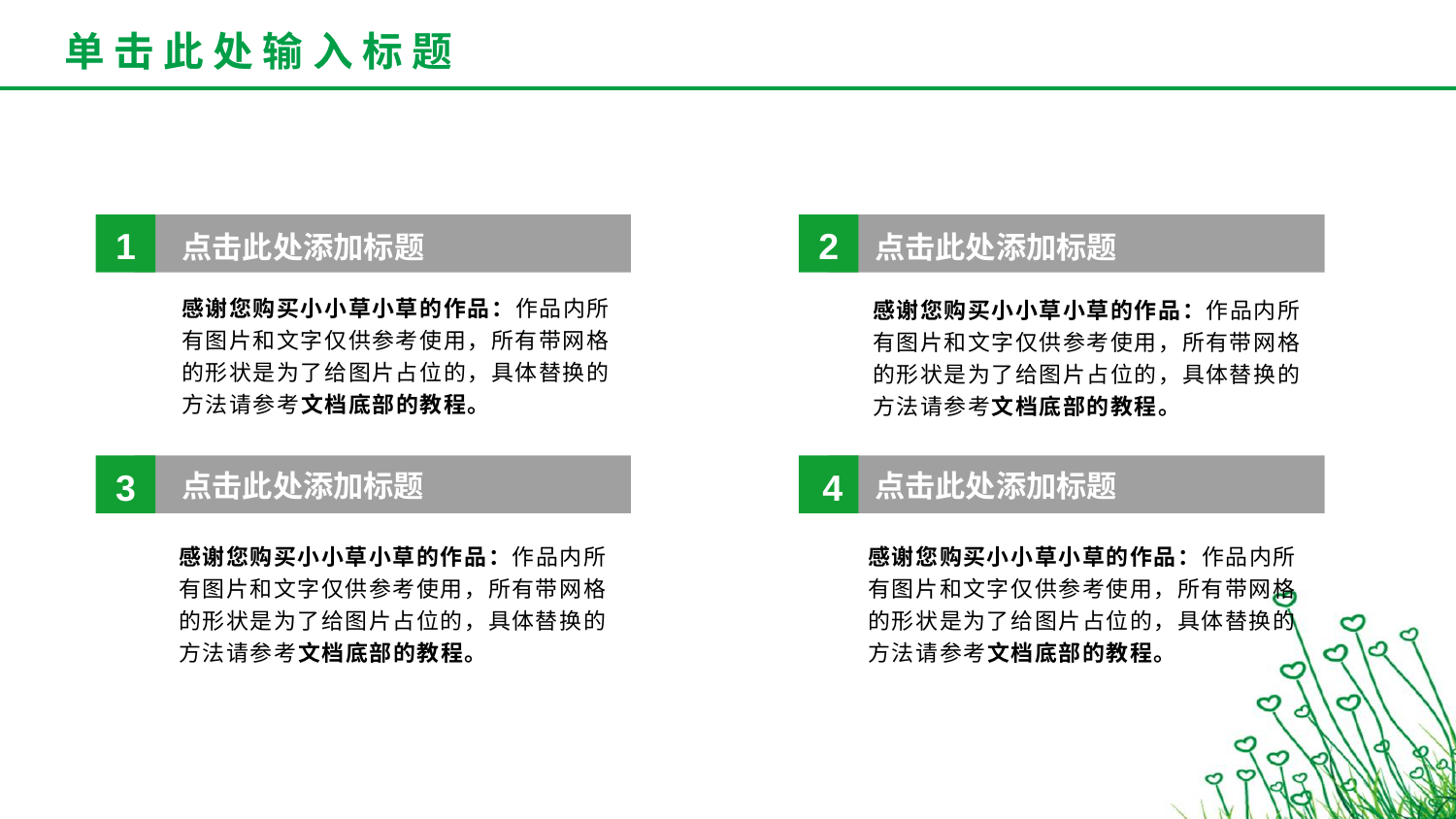

1
点击此处添加标题
感谢您购买小小草小草的作品：作品内所有图片和文字仅供参考使用，所有带网格的形状是为了给图片占位的，具体替换的方法请参考文档底部的教程。

2
点击此处添加标题
感谢您购买小小草小草的作品：作品内所有图片和文字仅供参考使用，所有带网格的形状是为了给图片占位的，具体替换的方法请参考文档底部的教程。

3
点击此处添加标题
感谢您购买小小草小草的作品：作品内所有图片和文字仅供参考使用，所有带网格的形状是为了给图片占位的，具体替换的方法请参考文档底部的教程。

4
点击此处添加标题
感谢您购买小小草小草的作品：作品内所有图片和文字仅供参考使用，所有带网格的形状是为了给图片占位的，具体替换的方法请参考文档底部的教程。